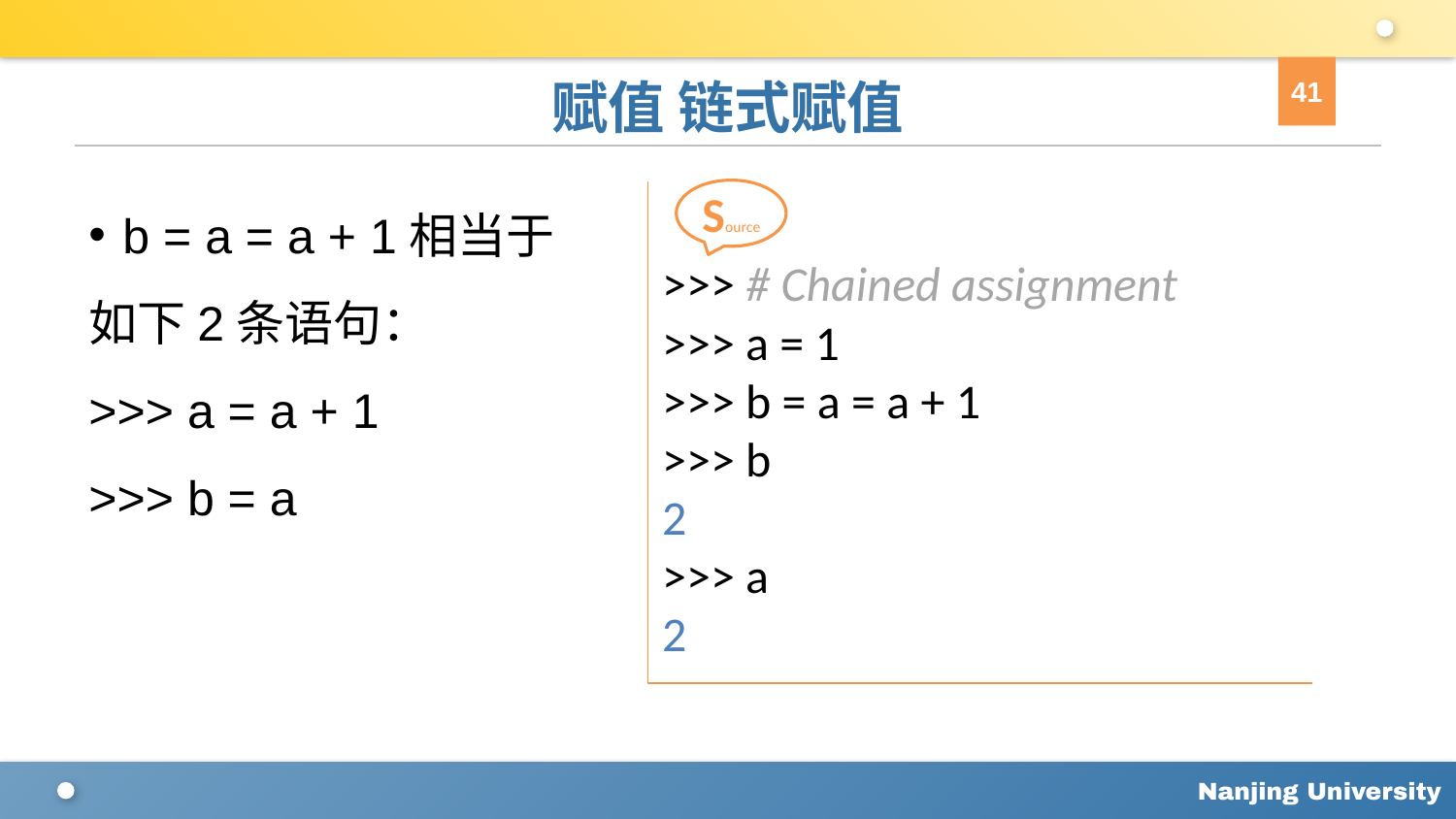

41
# 赋值 链式赋值
b = a = a + 1相当于
如下2条语句：
>>> a = a + 1
>>> b = a
Source

>>> # Chained assignment
>>> a = 1
>>> b = a = a + 1
>>> b
2
>>> a
2